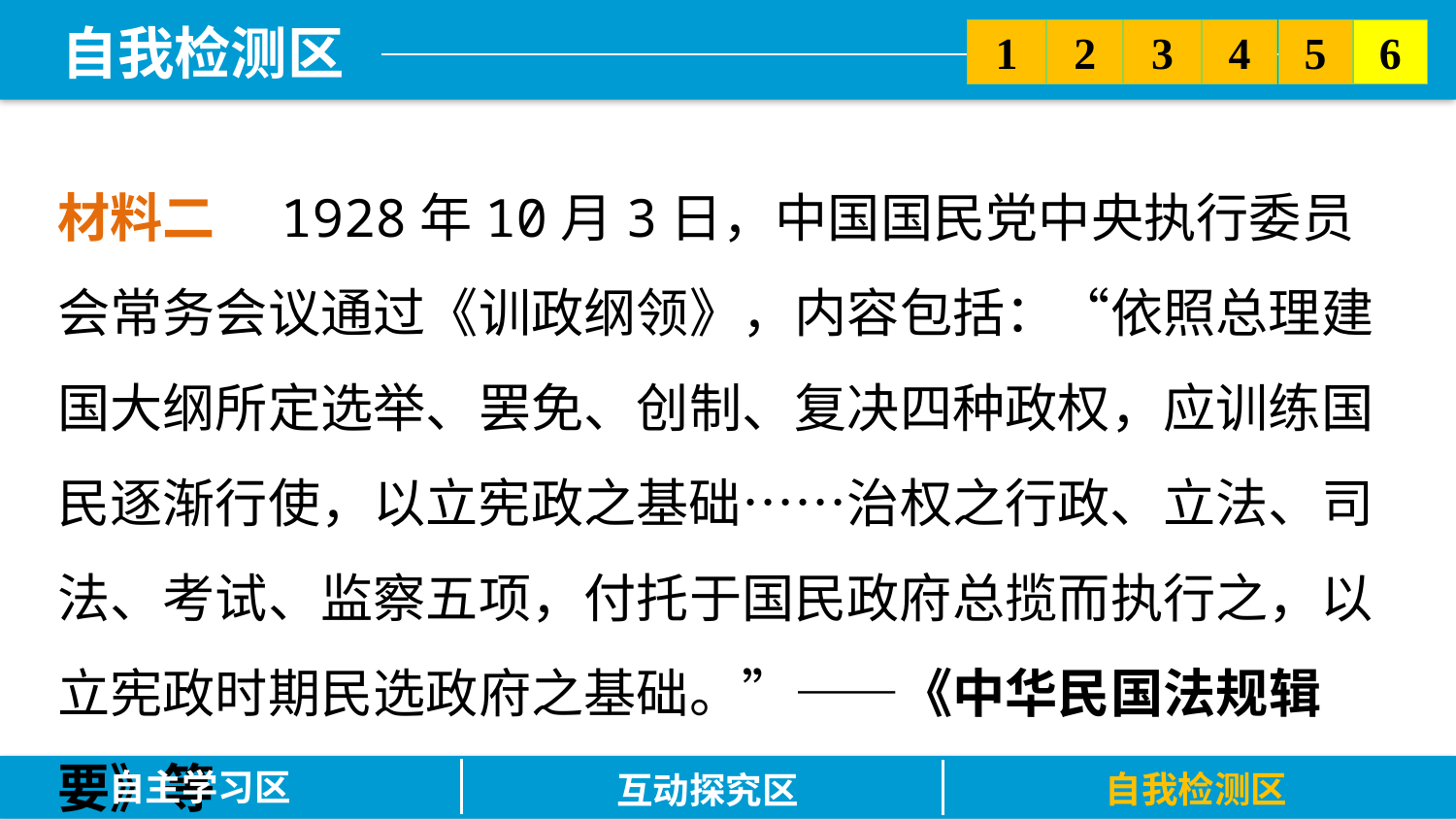

5
6
2
3
1
4
材料二　1928年10月3日，中国国民党中央执行委员会常务会议通过《训政纲领》，内容包括：“依照总理建国大纲所定选举、罢免、创制、复决四种政权，应训练国民逐渐行使，以立宪政之基础……治权之行政、立法、司法、考试、监察五项，付托于国民政府总揽而执行之，以立宪政时期民选政府之基础。”——《中华民国法规辑要》等
自主学习区
自我检测区
互动探究区